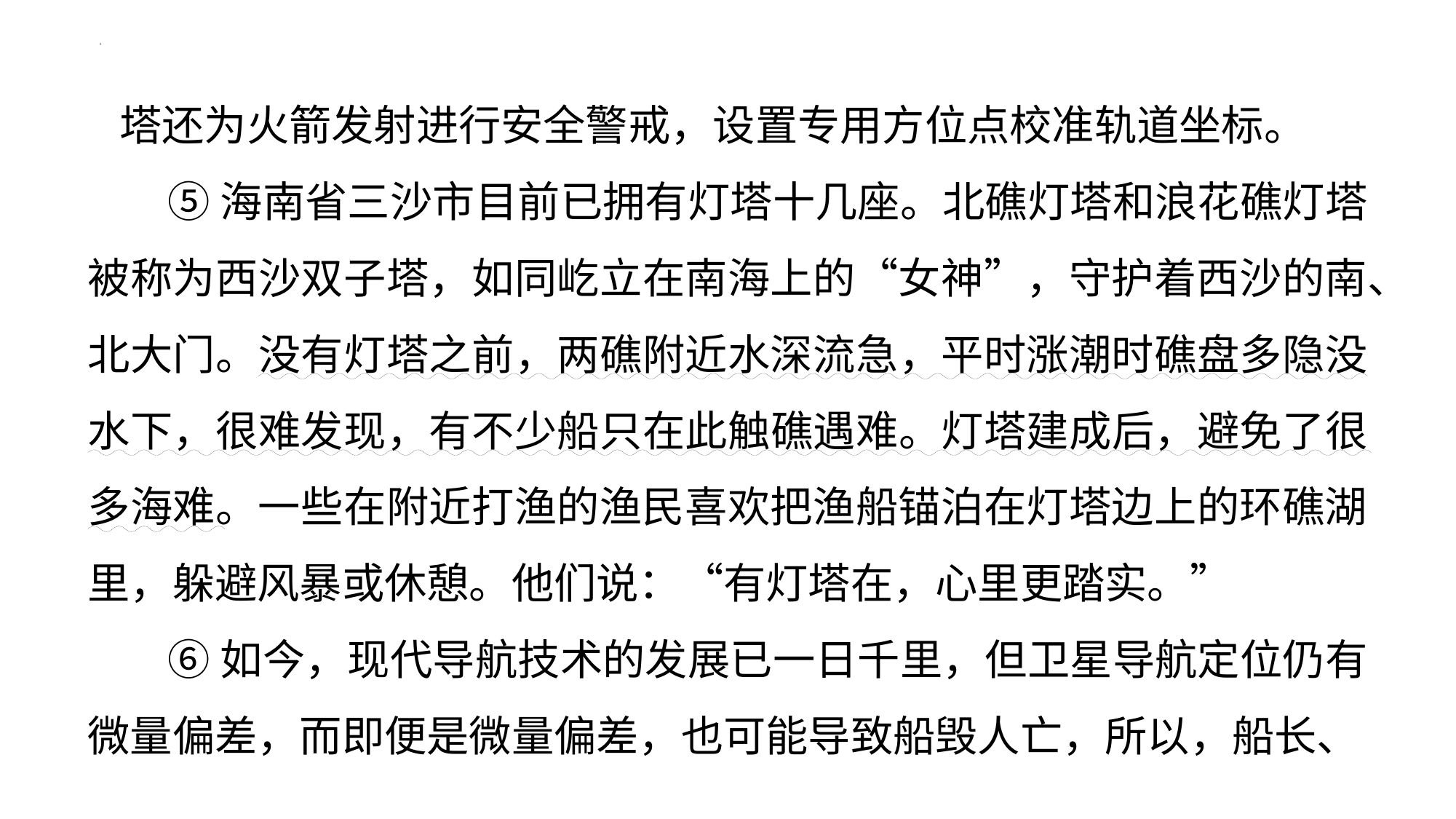

#
塔还为火箭发射进行安全警戒，设置专用方位点校准轨道坐标。
     ⑤海南省三沙市目前已拥有灯塔十几座。北礁灯塔和浪花礁灯塔被称为西沙双子塔，如同屹立在南海上的“女神”，守护着西沙的南、北大门。没有灯塔之前，两礁附近水深流急，平时涨潮时礁盘多隐没水下，很难发现，有不少船只在此触礁遇难。灯塔建成后，避免了很多海难。一些在附近打渔的渔民喜欢把渔船锚泊在灯塔边上的环礁湖里，躲避风暴或休憩。他们说：“有灯塔在，心里更踏实。”
     ⑥如今，现代导航技术的发展已一日千里，但卫星导航定位仍有微量偏差，而即便是微量偏差，也可能导致船毁人亡，所以，船长、